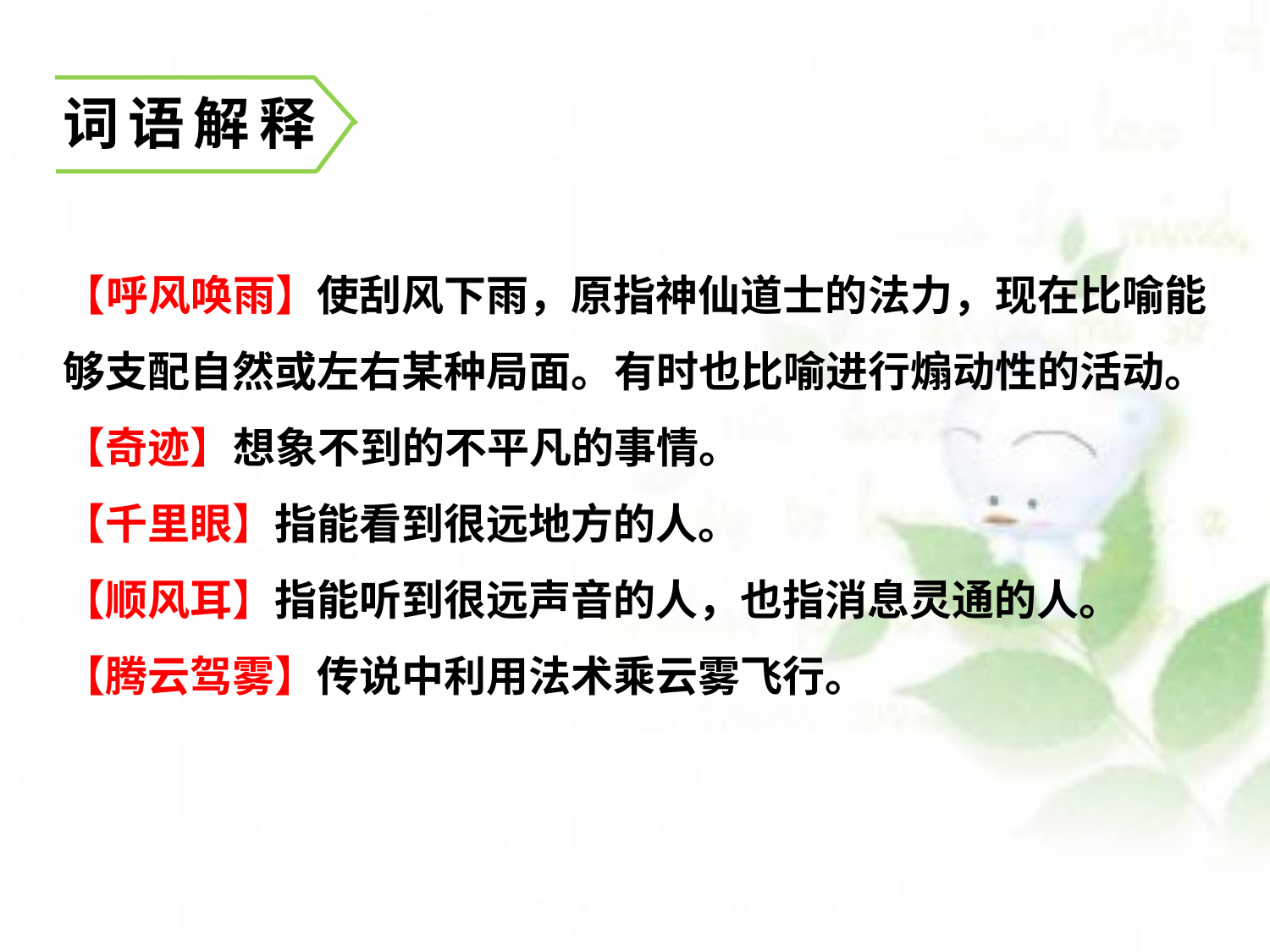

词语解释
【呼风唤雨】使刮风下雨，原指神仙道士的法力，现在比喻能够支配自然或左右某种局面。有时也比喻进行煽动性的活动。
【奇迹】想象不到的不平凡的事情。
【千里眼】指能看到很远地方的人。
【顺风耳】指能听到很远声音的人，也指消息灵通的人。
【腾云驾雾】传说中利用法术乘云雾飞行。